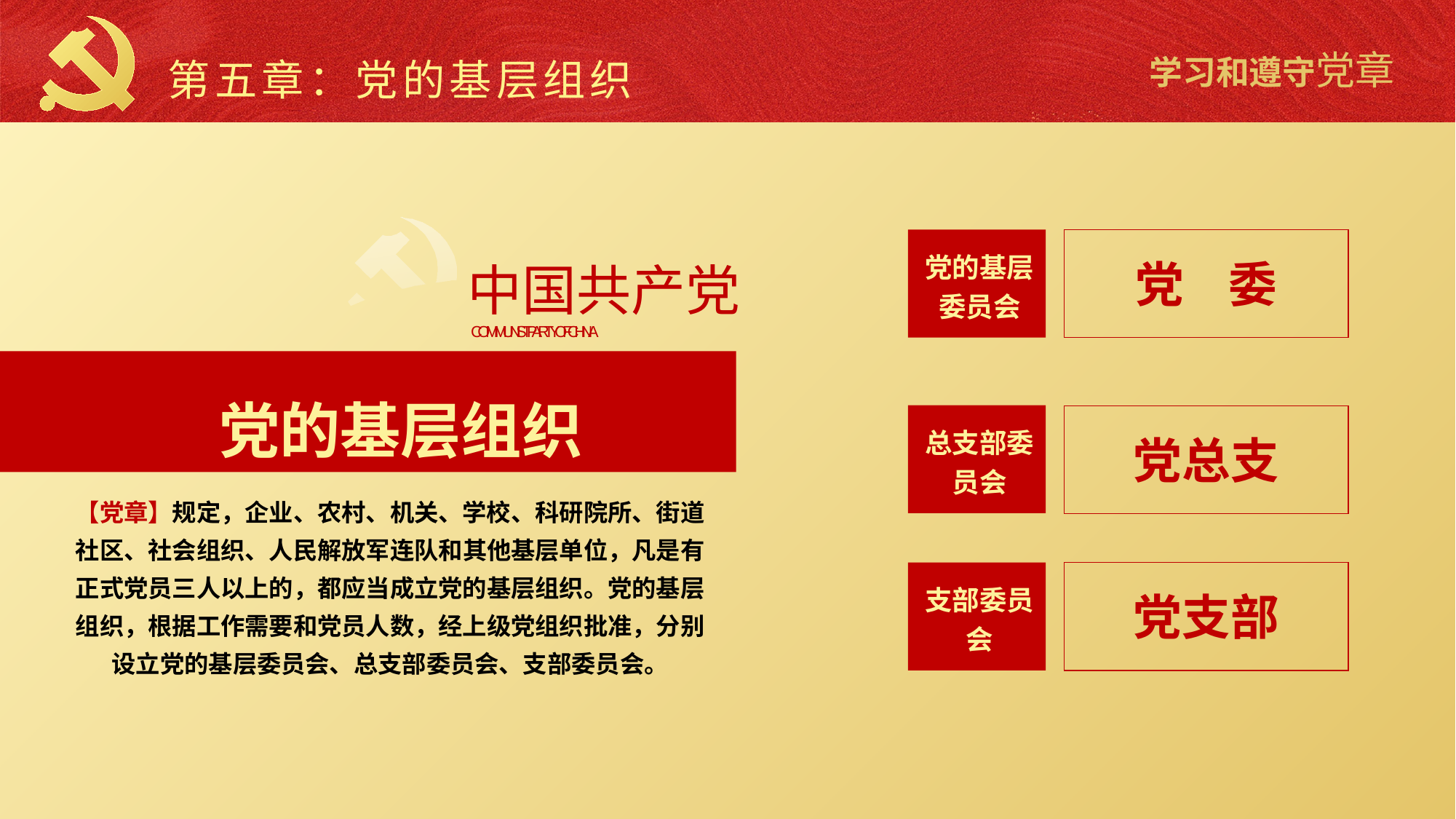

第五章：党的基层组织

中国共产党
COMMUNIST PARTY OF CHINA

党的基层委员会

党    委
党的基层组织

总支部委员会

党总支
【党章】规定，企业、农村、机关、学校、科研院所、街道社区、社会组织、人民解放军连队和其他基层单位，凡是有正式党员三人以上的，都应当成立党的基层组织。党的基层组织，根据工作需要和党员人数，经上级党组织批准，分别设立党的基层委员会、总支部委员会、支部委员会。

支部委员会

党支部